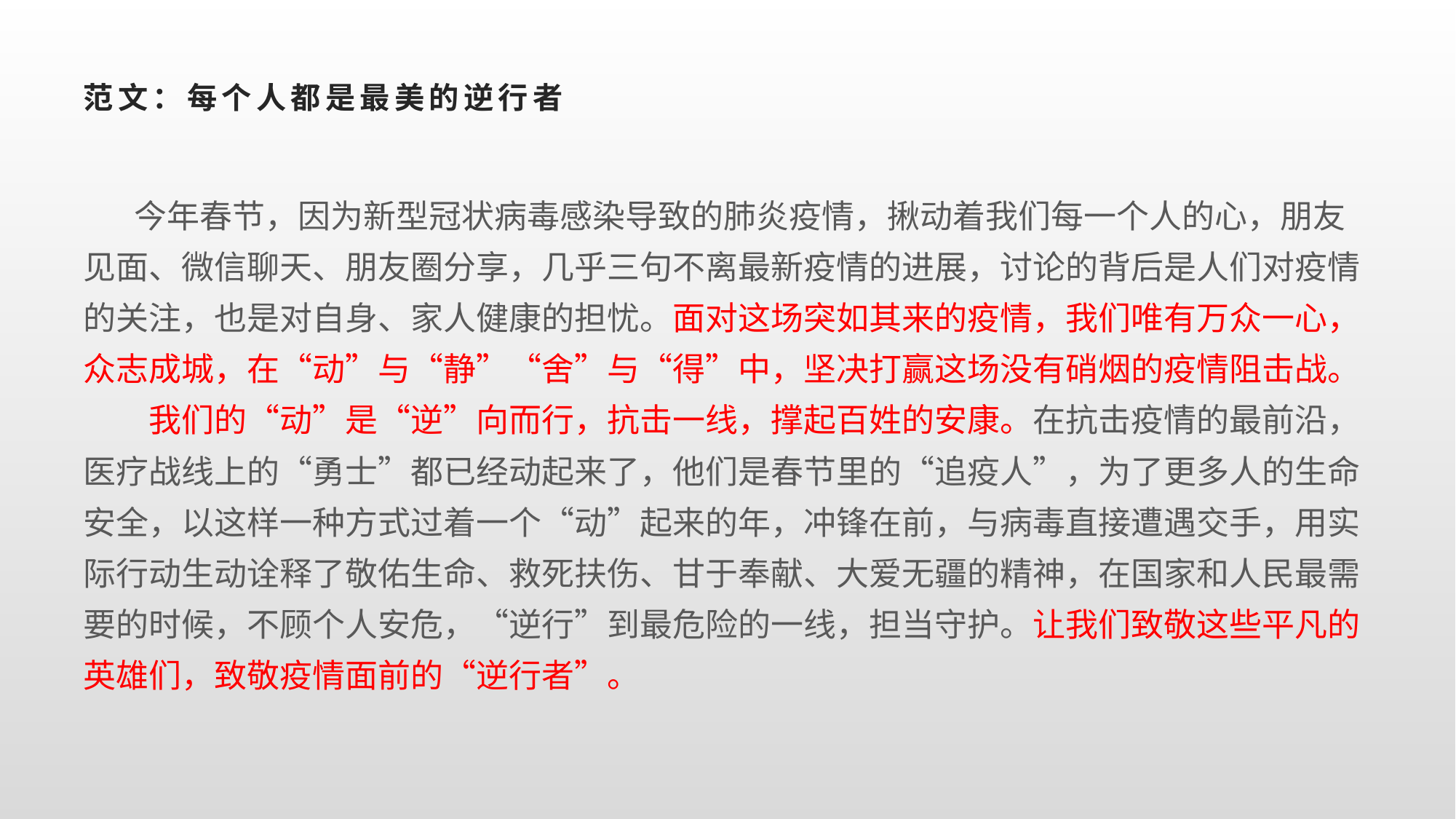

# 范文：每个人都是最美的逆行者
      今年春节，因为新型冠状病毒感染导致的肺炎疫情，揪动着我们每一个人的心，朋友见面、微信聊天、朋友圈分享，几乎三句不离最新疫情的进展，讨论的背后是人们对疫情的关注，也是对自身、家人健康的担忧。面对这场突如其来的疫情，我们唯有万众一心，众志成城，在“动”与“静”“舍”与“得”中，坚决打赢这场没有硝烟的疫情阻击战。
         我们的“动”是“逆”向而行，抗击一线，撑起百姓的安康。在抗击疫情的最前沿，医疗战线上的“勇士”都已经动起来了，他们是春节里的“追疫人”，为了更多人的生命安全，以这样一种方式过着一个“动”起来的年，冲锋在前，与病毒直接遭遇交手，用实际行动生动诠释了敬佑生命、救死扶伤、甘于奉献、大爱无疆的精神，在国家和人民最需要的时候，不顾个人安危，“逆行”到最危险的一线，担当守护。让我们致敬这些平凡的英雄们，致敬疫情面前的“逆行者”。